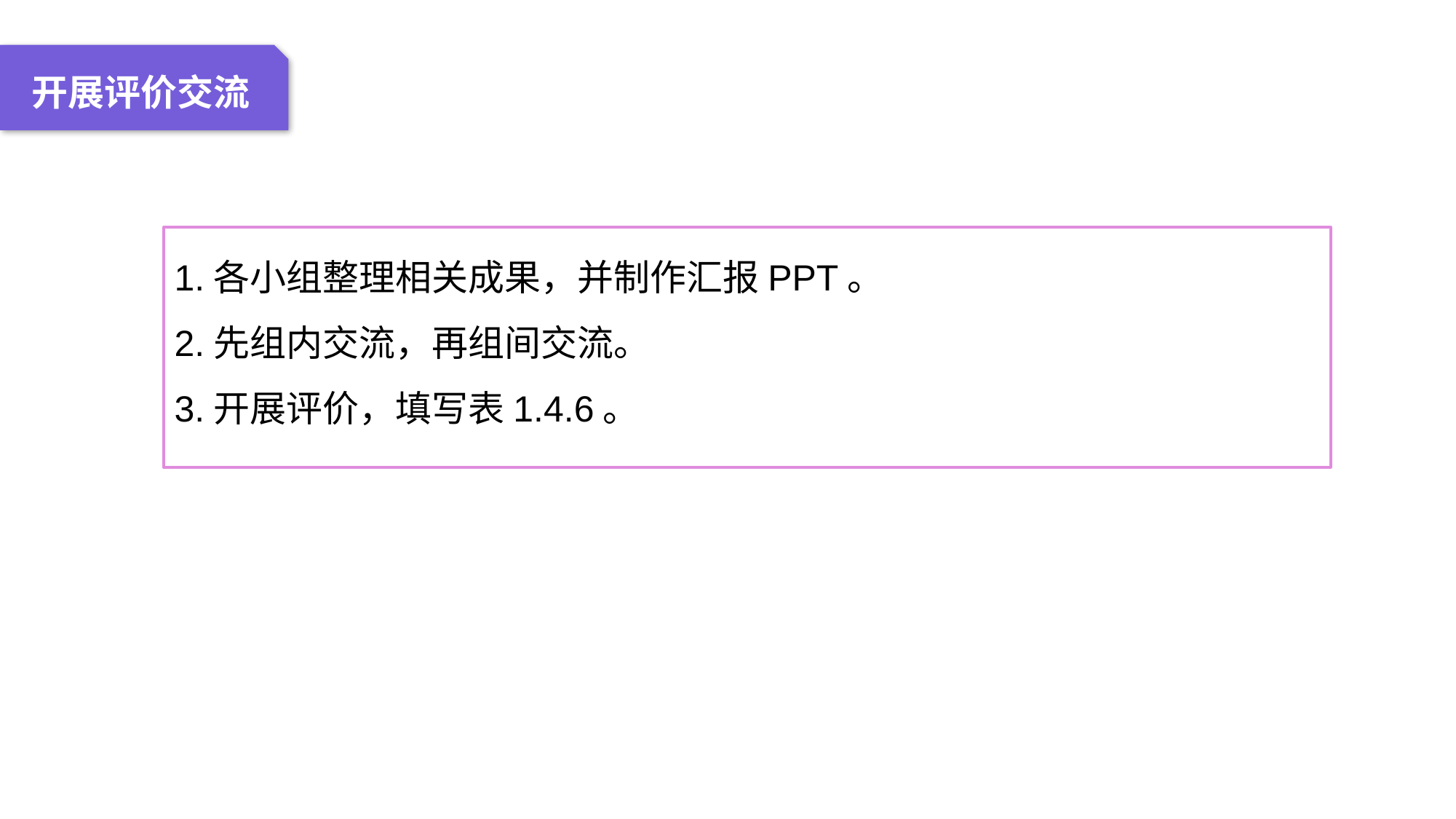

04 名词解释
01 准备过程
02 整体结构
03 重点说明
开展评价交流
1.各小组整理相关成果，并制作汇报PPT。
2.先组内交流，再组间交流。
3.开展评价，填写表1.4.6。